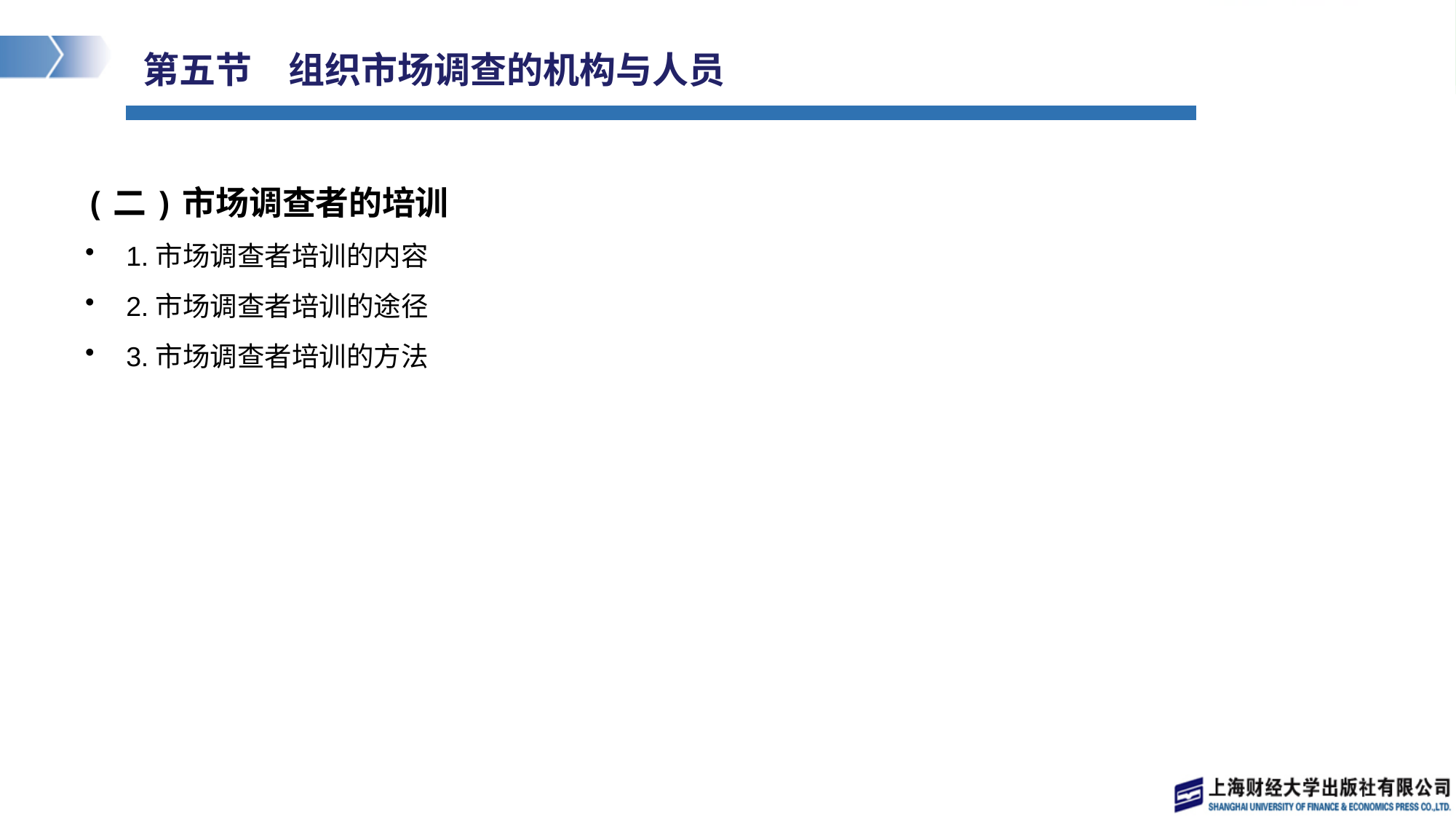

# 第五节　组织市场调查的机构与人员
(二)市场调查者的培训
1.市场调查者培训的内容
2.市场调查者培训的途径
3.市场调查者培训的方法